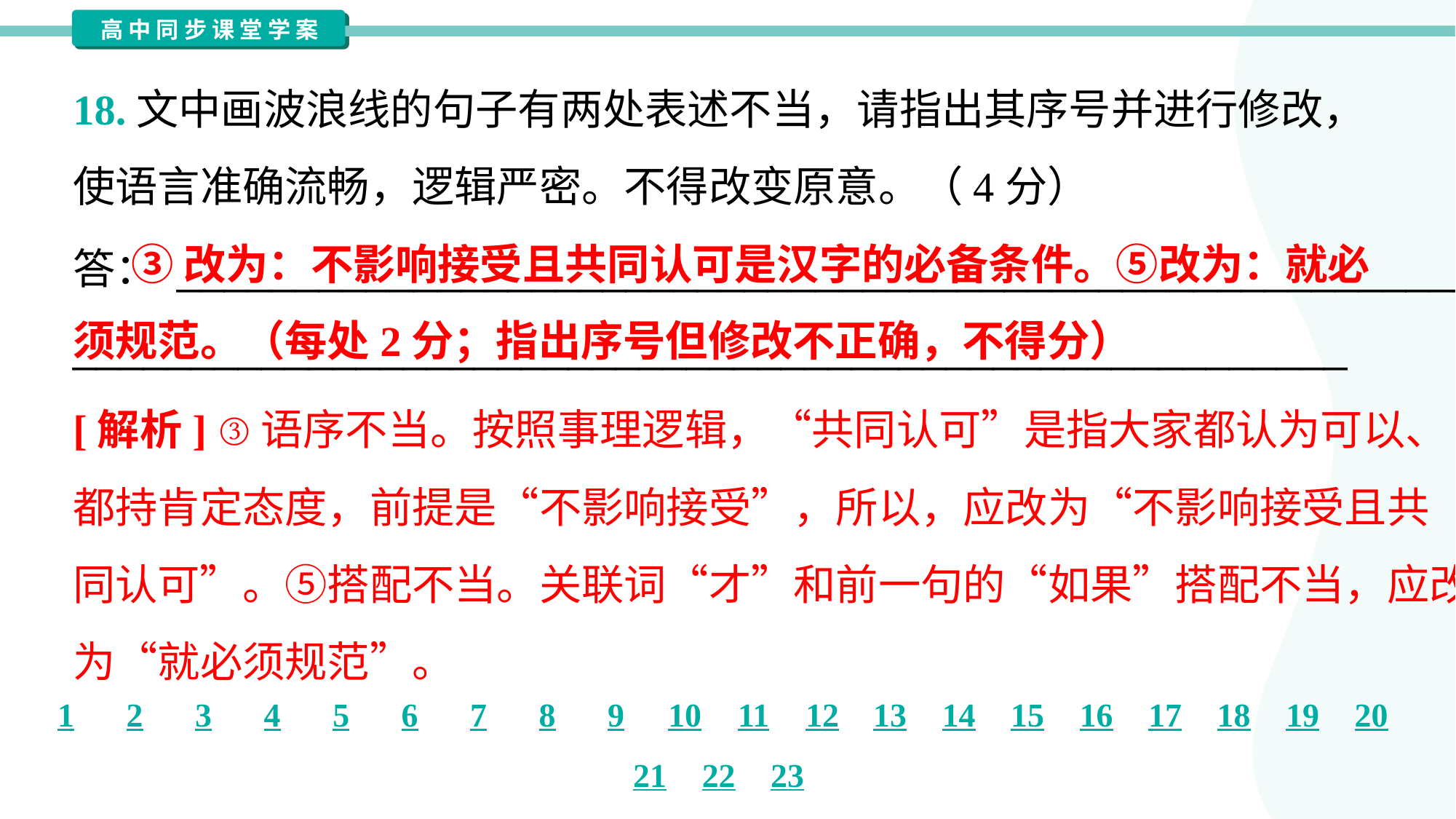

18.文中画波浪线的句子有两处表述不当，请指出其序号并进行修改，
使语言准确流畅，逻辑严密。不得改变原意。（4分）
      ③改为：不影响接受且共同认可是汉字的必备条件。⑤改为：就必须规范。（每处2分；指出序号但修改不正确，不得分）
答： ________________________________________________________
______________________________________________________
[解析] ③语序不当。按照事理逻辑，“共同认可”是指大家都认为可以、
都持肯定态度，前提是“不影响接受”，所以，应改为“不影响接受且共
同认可”。⑤搭配不当。关联词“才”和前一句的“如果”搭配不当，应改
为“就必须规范”。